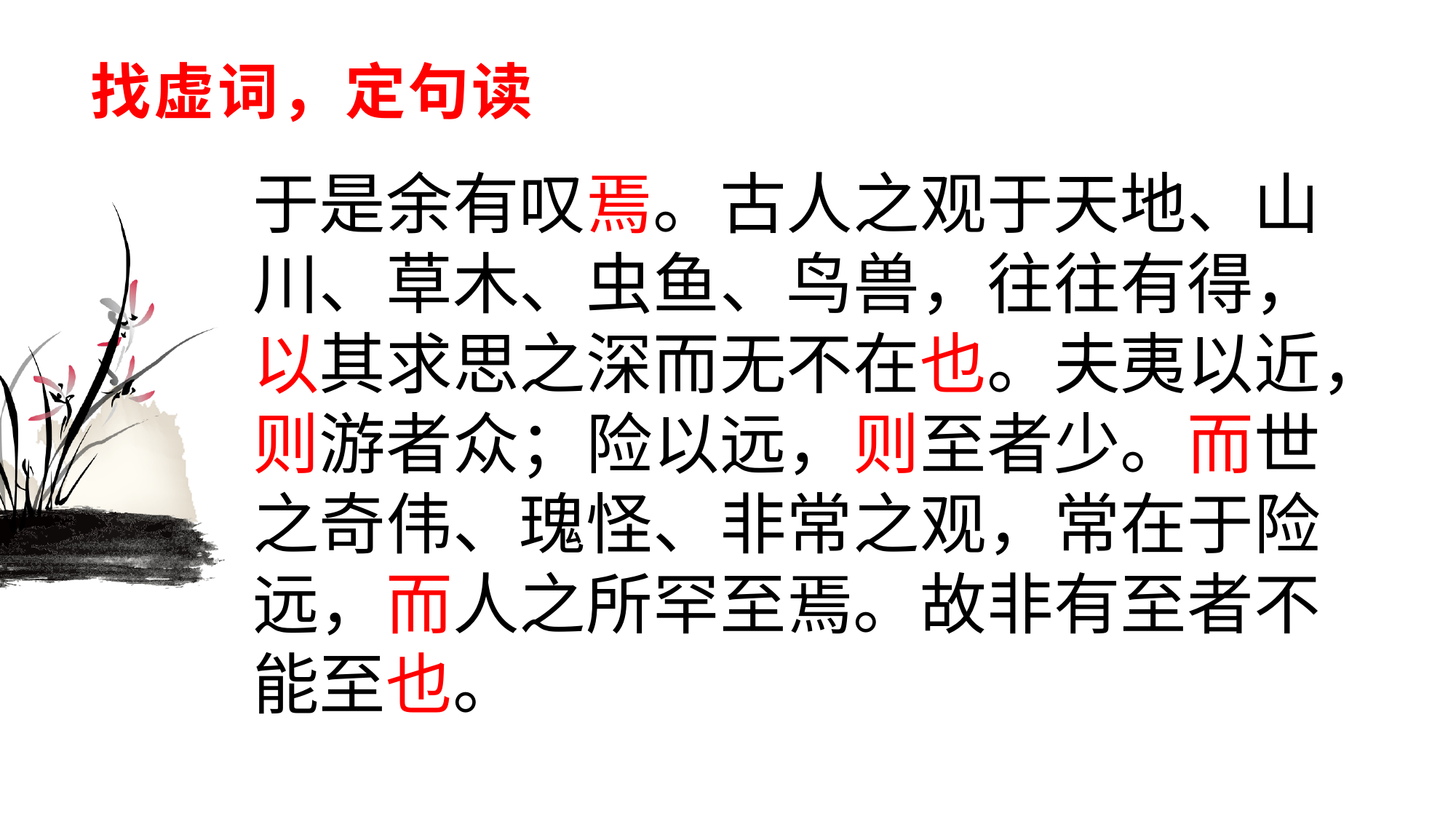

# 找虚词，定句读
于是余有叹焉。古人之观于天地、山川、草木、虫鱼、鸟兽，往往有得，以其求思之深而无不在也。夫夷以近，则游者众；险以远，则至者少。而世之奇伟、瑰怪、非常之观，常在于险远，而人之所罕至焉。故非有至者不能至也。